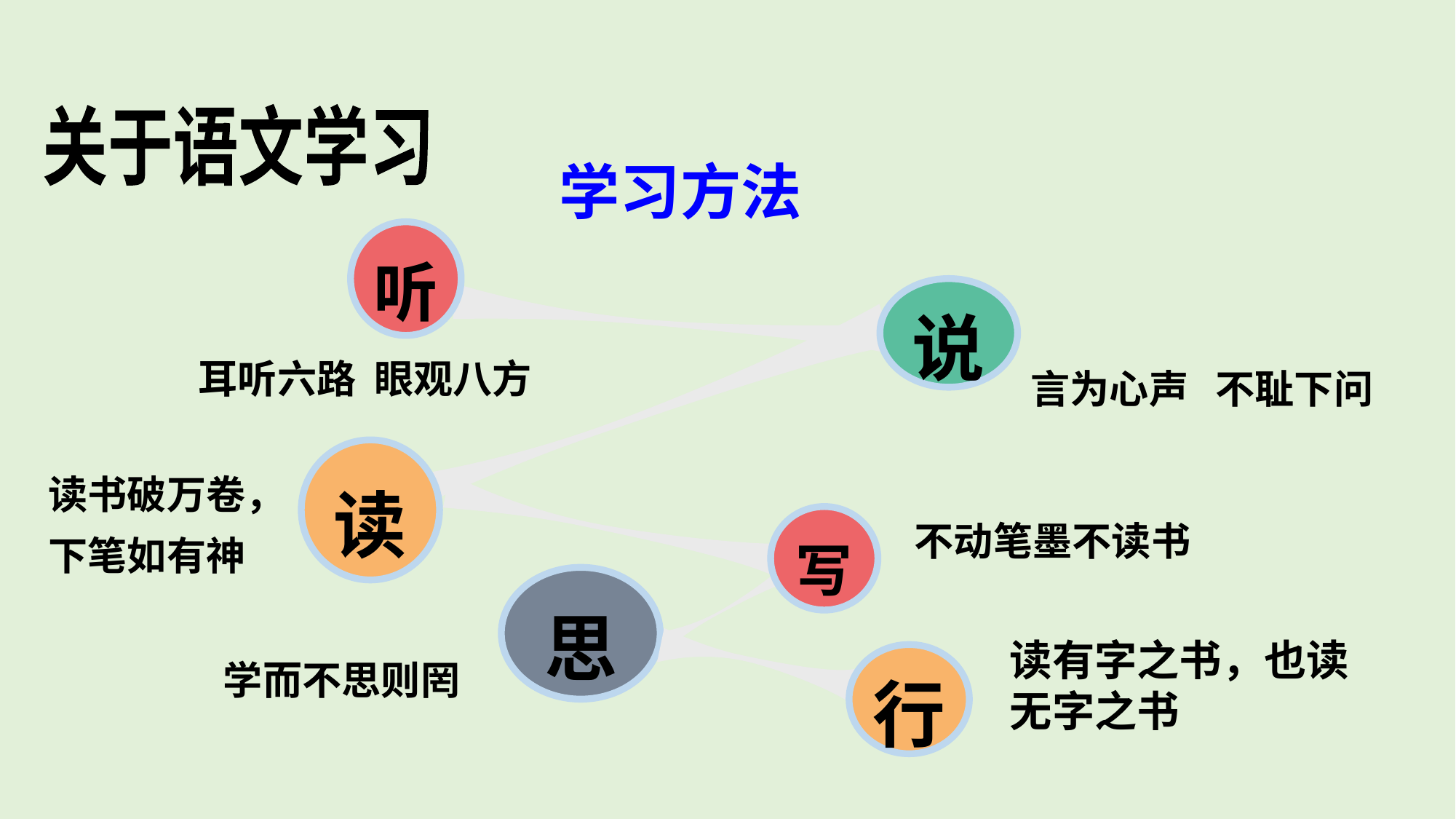

关于语文学习
学习方法
听
说

耳听六路  眼观八方
言为心声   不耻下问

读
读书破万卷，下笔如有神
不动笔墨不读书
写

思

学而不思则罔
读有字之书，也读无字之书
行